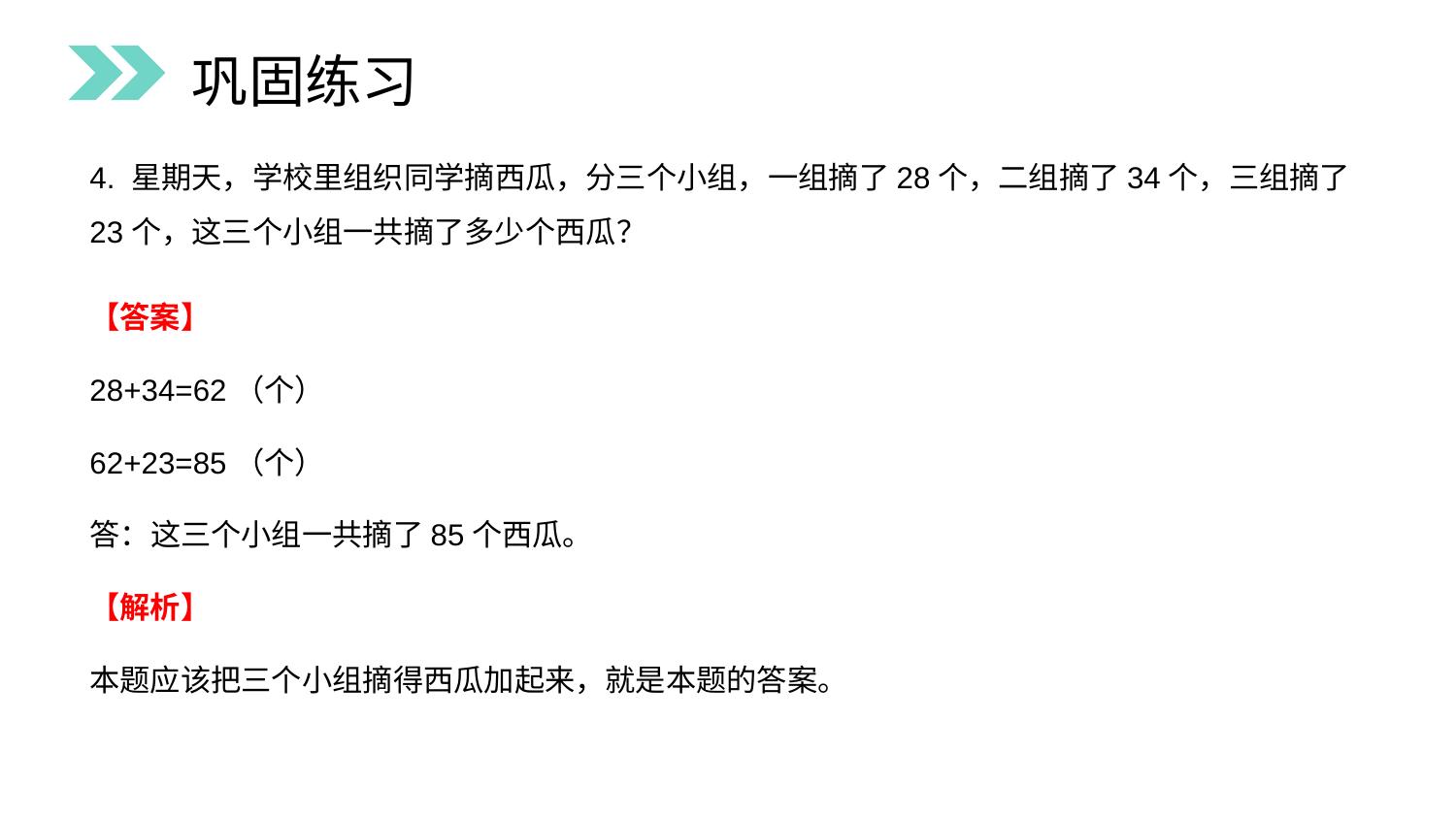

巩固练习
4. 星期天，学校里组织同学摘西瓜，分三个小组，一组摘了28个，二组摘了34个，三组摘了23个，这三个小组一共摘了多少个西瓜？
【答案】
28+34=62（个）
62+23=85（个）
答：这三个小组一共摘了85个西瓜。
【解析】
本题应该把三个小组摘得西瓜加起来，就是本题的答案。